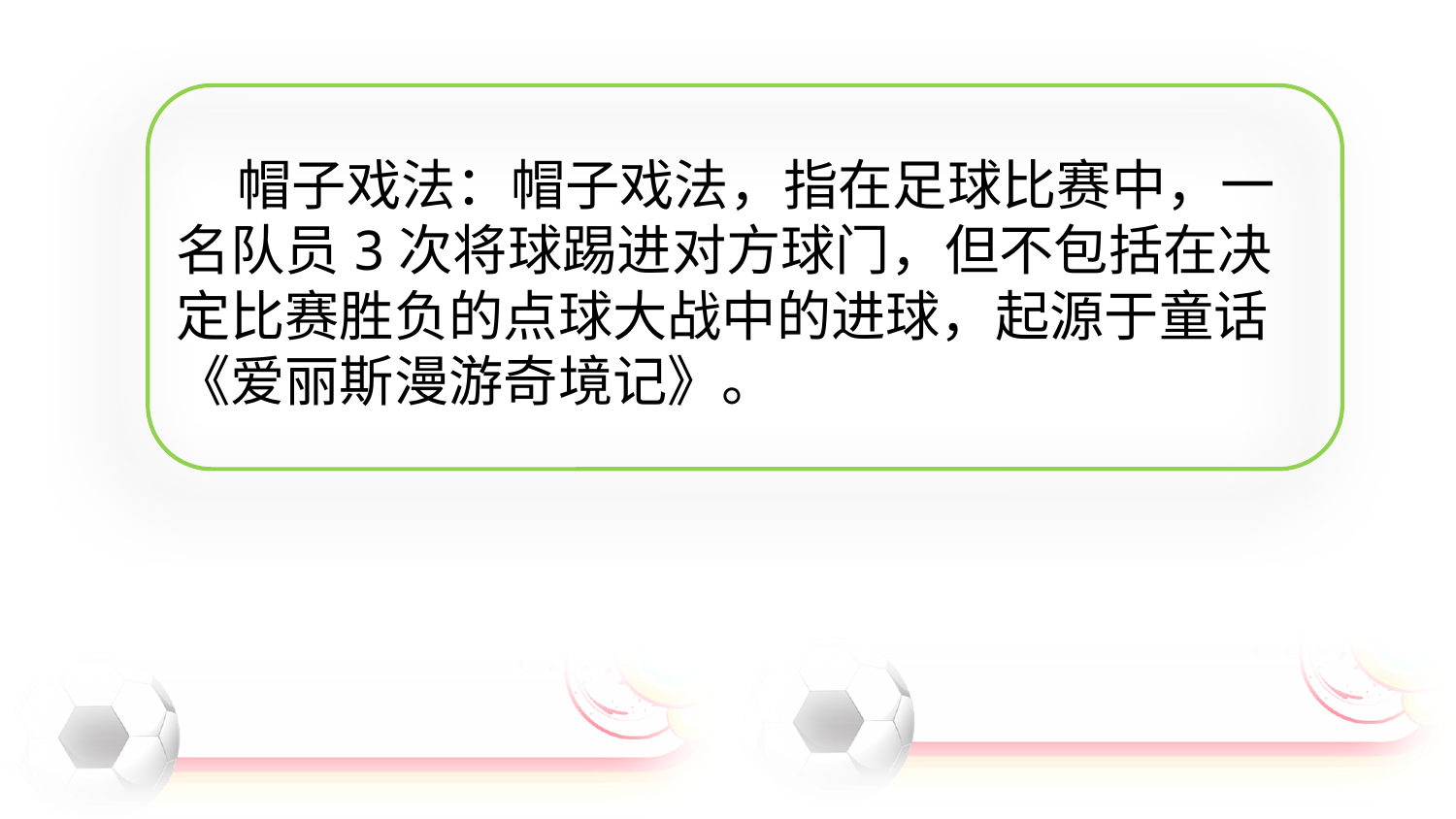

帽子戏法：帽子戏法，指在足球比赛中，一名队员3次将球踢进对方球门，但不包括在决定比赛胜负的点球大战中的进球，起源于童话《爱丽斯漫游奇境记》。